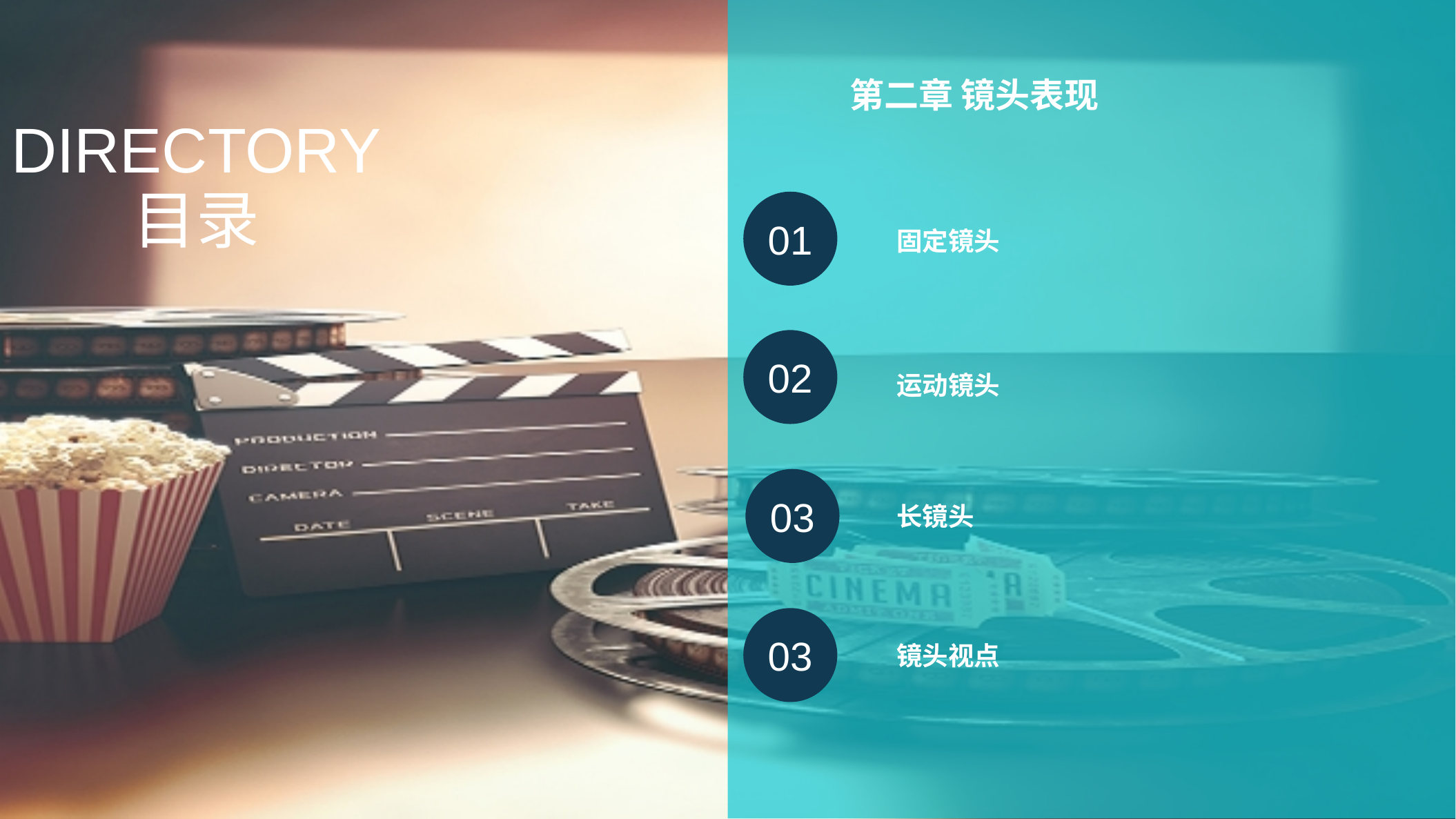

第二章 镜头表现

DIRECTORY
目录
01
固定镜头
02
运动镜头
03
长镜头
03
镜头视点